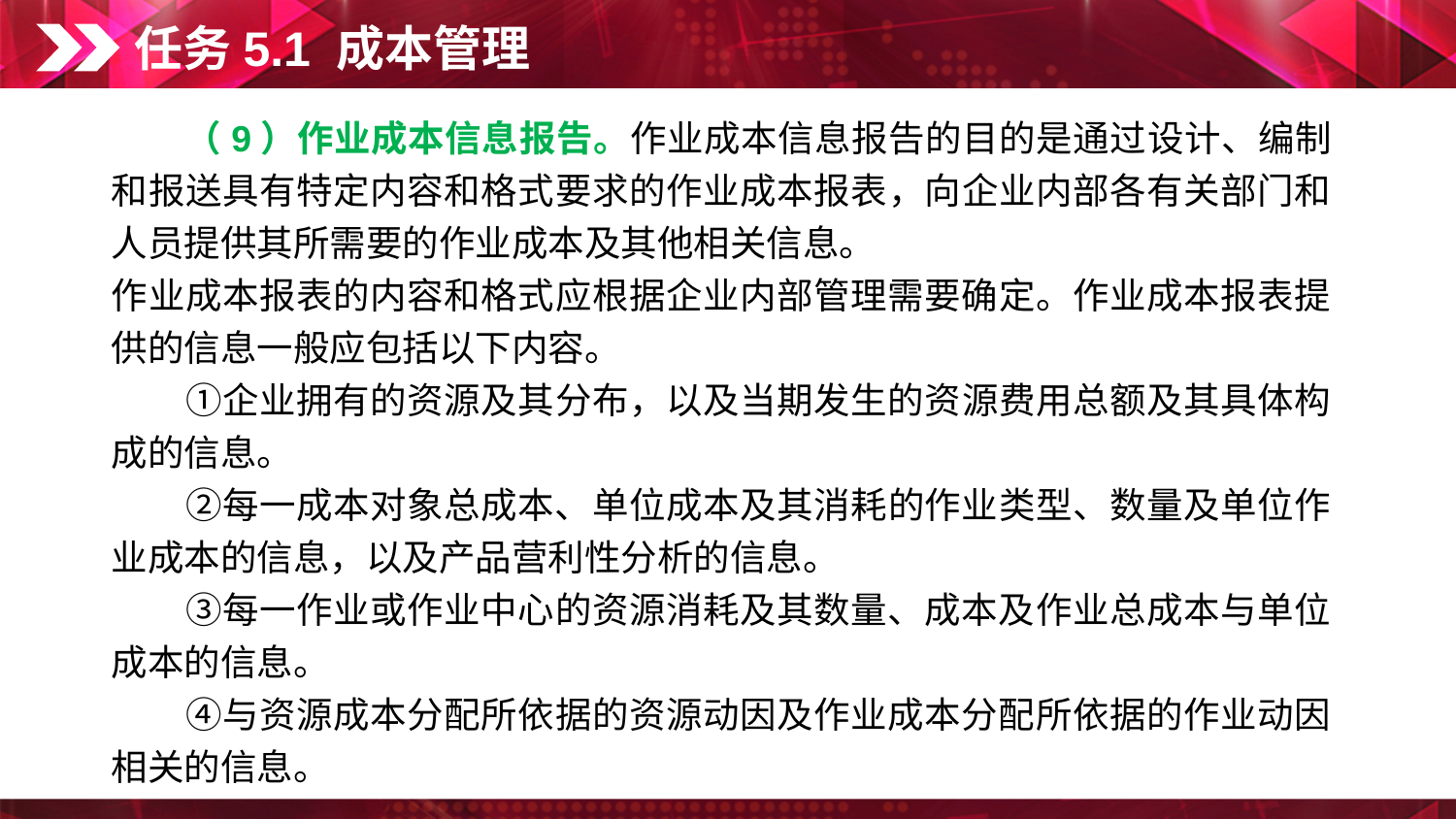

任务5.1 成本管理

　　（9）作业成本信息报告。作业成本信息报告的目的是通过设计、编制和报送具有特定内容和格式要求的作业成本报表，向企业内部各有关部门和人员提供其所需要的作业成本及其他相关信息。
作业成本报表的内容和格式应根据企业内部管理需要确定。作业成本报表提供的信息一般应包括以下内容。
　　①企业拥有的资源及其分布，以及当期发生的资源费用总额及其具体构成的信息。
　　②每一成本对象总成本、单位成本及其消耗的作业类型、数量及单位作业成本的信息，以及产品营利性分析的信息。
　　③每一作业或作业中心的资源消耗及其数量、成本及作业总成本与单位成本的信息。
　　④与资源成本分配所依据的资源动因及作业成本分配所依据的作业动因相关的信息。